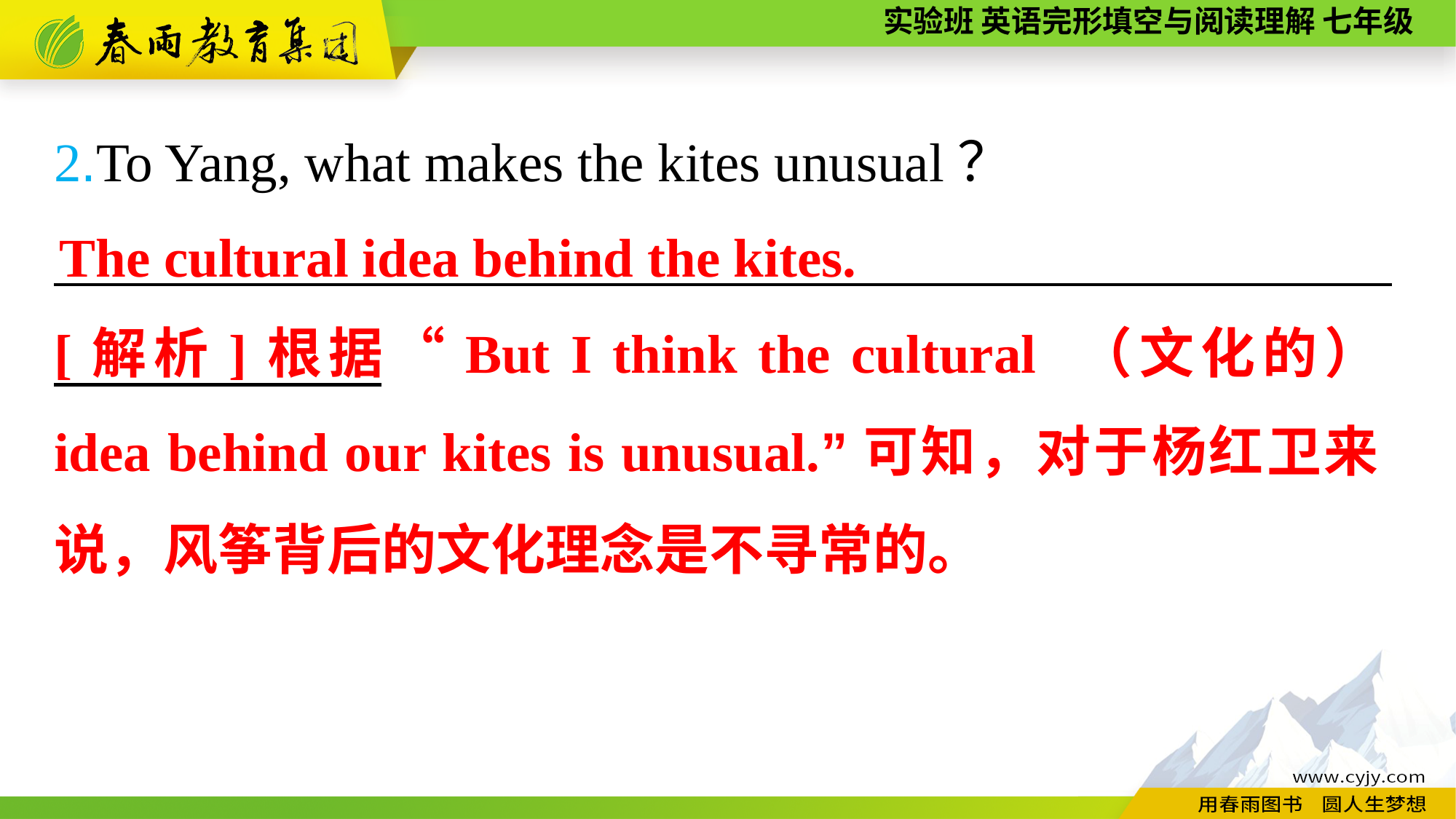

2.To Yang, what makes the kites unusual？
_________________________________________________
The cultural idea behind the kites.
[解析]根据“But I think the cultural （文化的） idea behind our kites is unusual.”可知，对于杨红卫来说，风筝背后的文化理念是不寻常的。